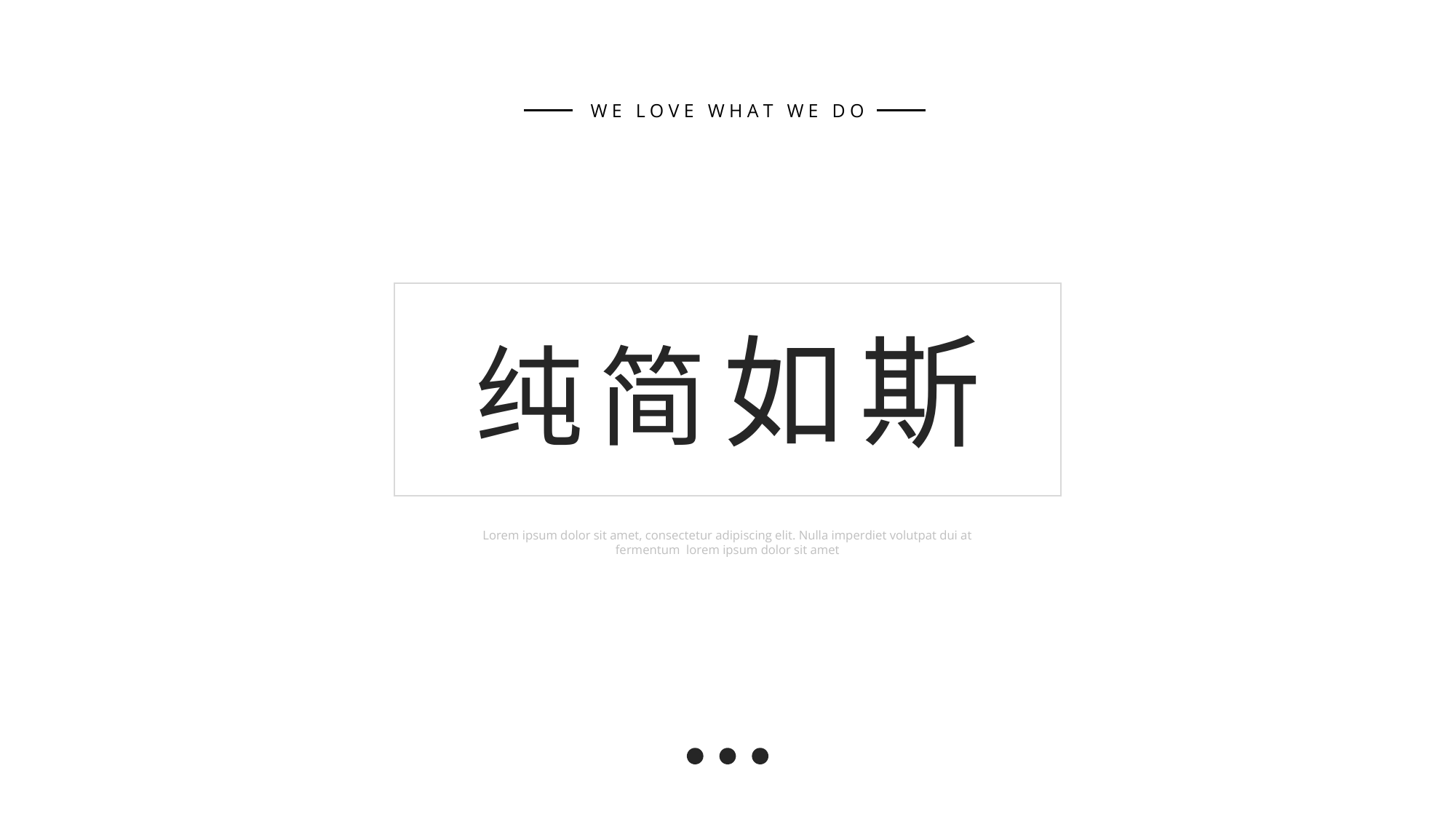

WE LOVE WHAT WE DO

纯简如斯
Lorem ipsum dolor sit amet, consectetur adipiscing elit. Nulla imperdiet volutpat dui at fermentum  lorem ipsum dolor sit amet